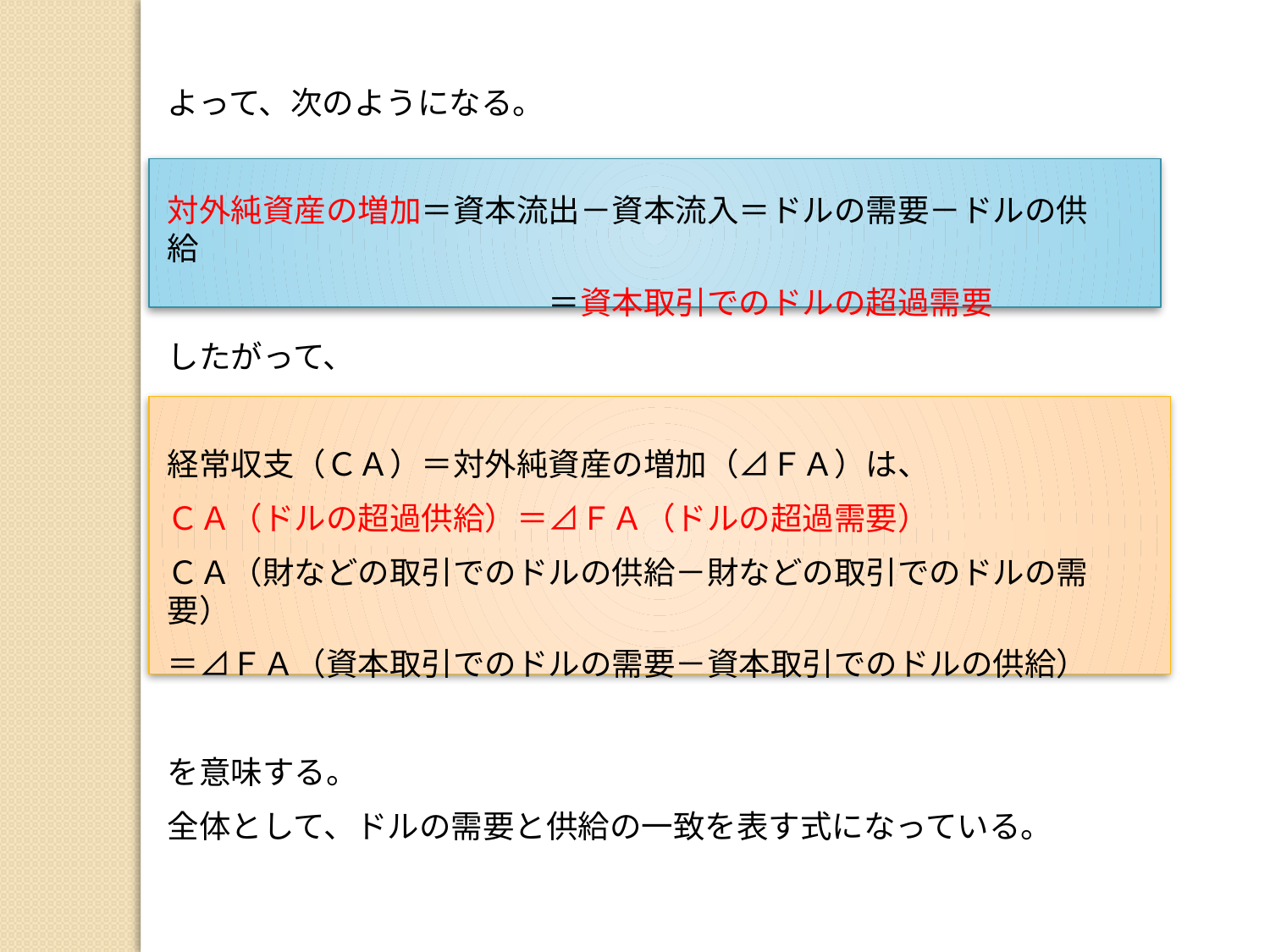

よって、次のようになる。

対外純資産の増加＝資本流出－資本流入＝ドルの需要－ドルの供給
　　　　　　　　　　　　＝資本取引でのドルの超過需要
したがって、

経常収支（ＣＡ）＝対外純資産の増加（⊿ＦＡ）は、
ＣＡ（ドルの超過供給）＝⊿ＦＡ（ドルの超過需要）
ＣＡ（財などの取引でのドルの供給－財などの取引でのドルの需要）
＝⊿ＦＡ（資本取引でのドルの需要－資本取引でのドルの供給）

を意味する。
全体として、ドルの需要と供給の一致を表す式になっている。